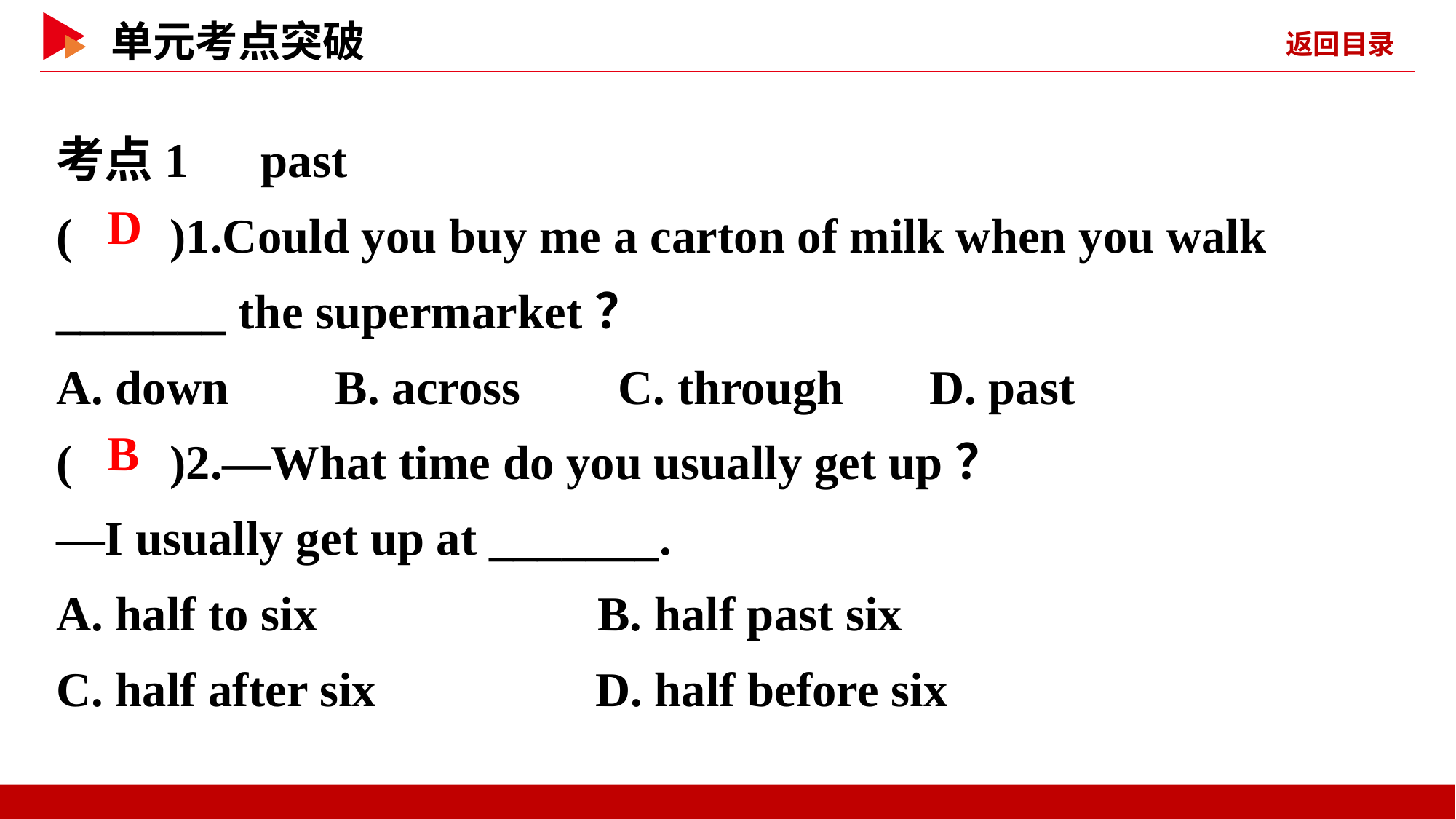

考点1　past
(        )1.Could you buy me a carton of milk when you walk _______ the supermarket？
A. down	     B. across        C. through	D. past
(        )2.—What time do you usually get up？
—I usually get up at _______.
A. half to six                       B. half past six
C. half after six                  D. half before six
   D
   B